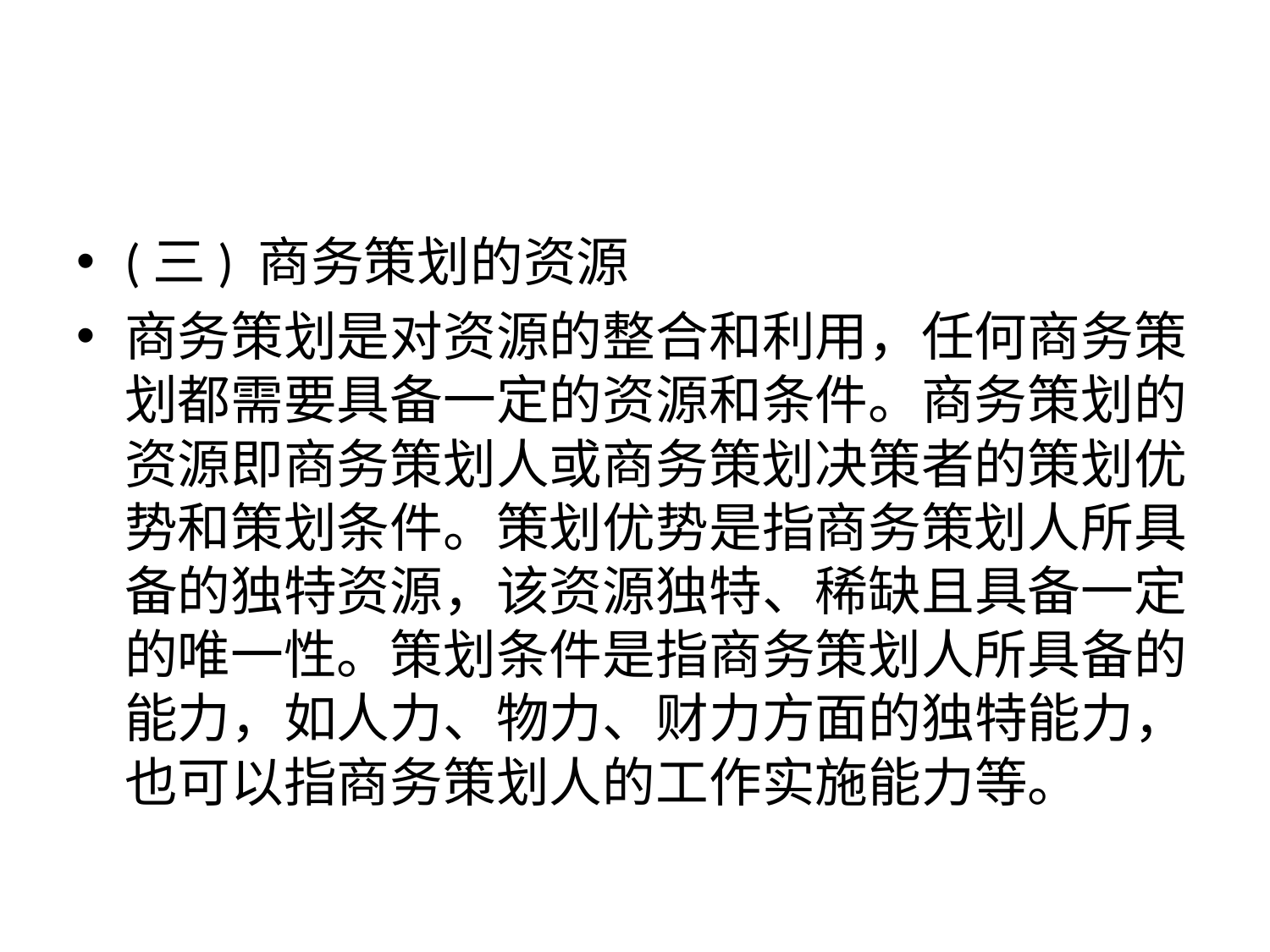

#
(三) 商务策划的资源
商务策划是对资源的整合和利用，任何商务策划都需要具备一定的资源和条件。商务策划的资源即商务策划人或商务策划决策者的策划优势和策划条件。策划优势是指商务策划人所具备的独特资源，该资源独特、稀缺且具备一定的唯一性。策划条件是指商务策划人所具备的能力，如人力、物力、财力方面的独特能力，也可以指商务策划人的工作实施能力等。